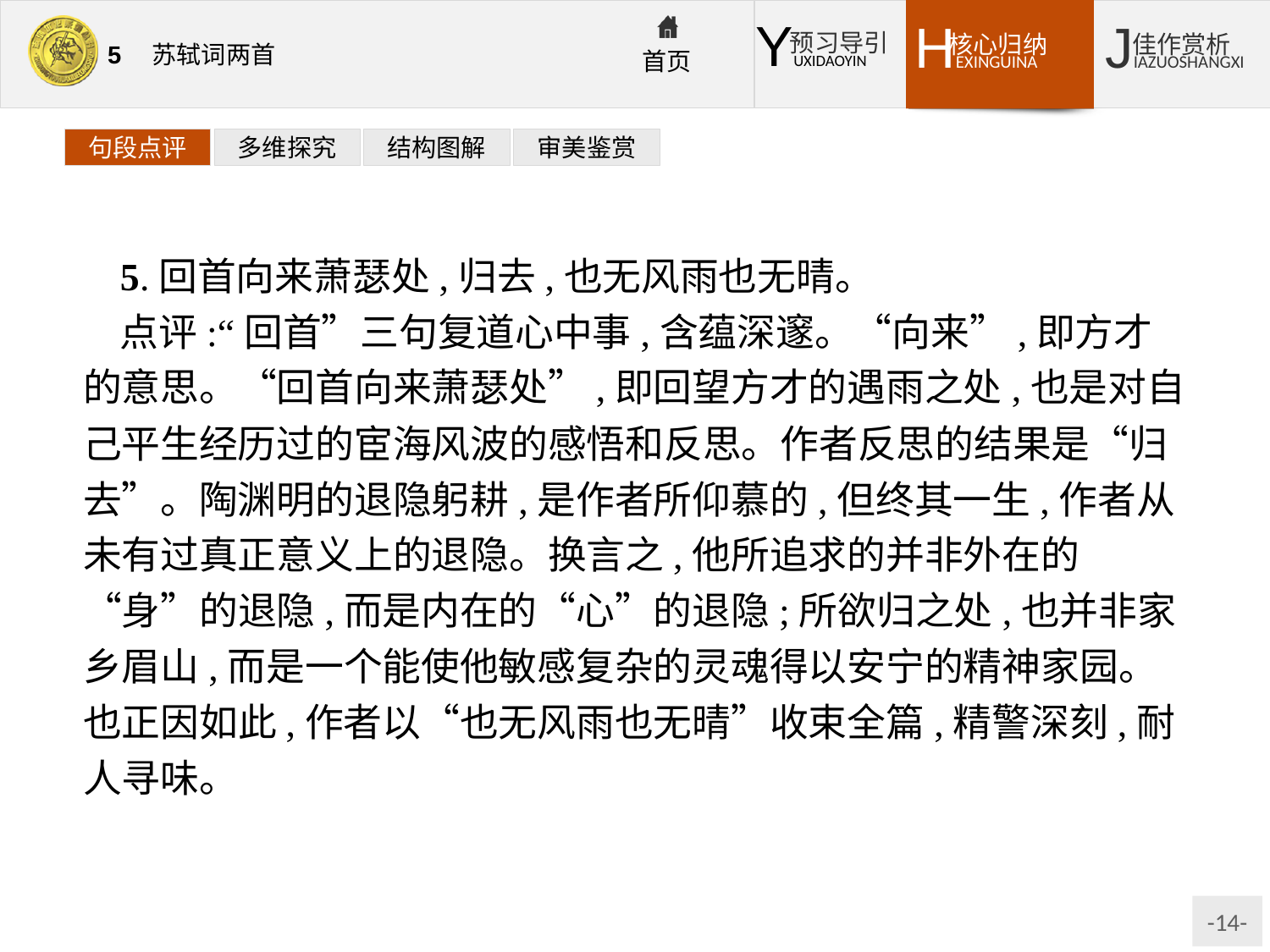

句段点评
多维探究
结构图解
审美鉴赏
5.回首向来萧瑟处,归去,也无风雨也无晴。
点评:“回首”三句复道心中事,含蕴深邃。“向来”,即方才的意思。“回首向来萧瑟处”,即回望方才的遇雨之处,也是对自己平生经历过的宦海风波的感悟和反思。作者反思的结果是“归去”。陶渊明的退隐躬耕,是作者所仰慕的,但终其一生,作者从未有过真正意义上的退隐。换言之,他所追求的并非外在的“身”的退隐,而是内在的“心”的退隐;所欲归之处,也并非家乡眉山,而是一个能使他敏感复杂的灵魂得以安宁的精神家园。也正因如此,作者以“也无风雨也无晴”收束全篇,精警深刻,耐人寻味。